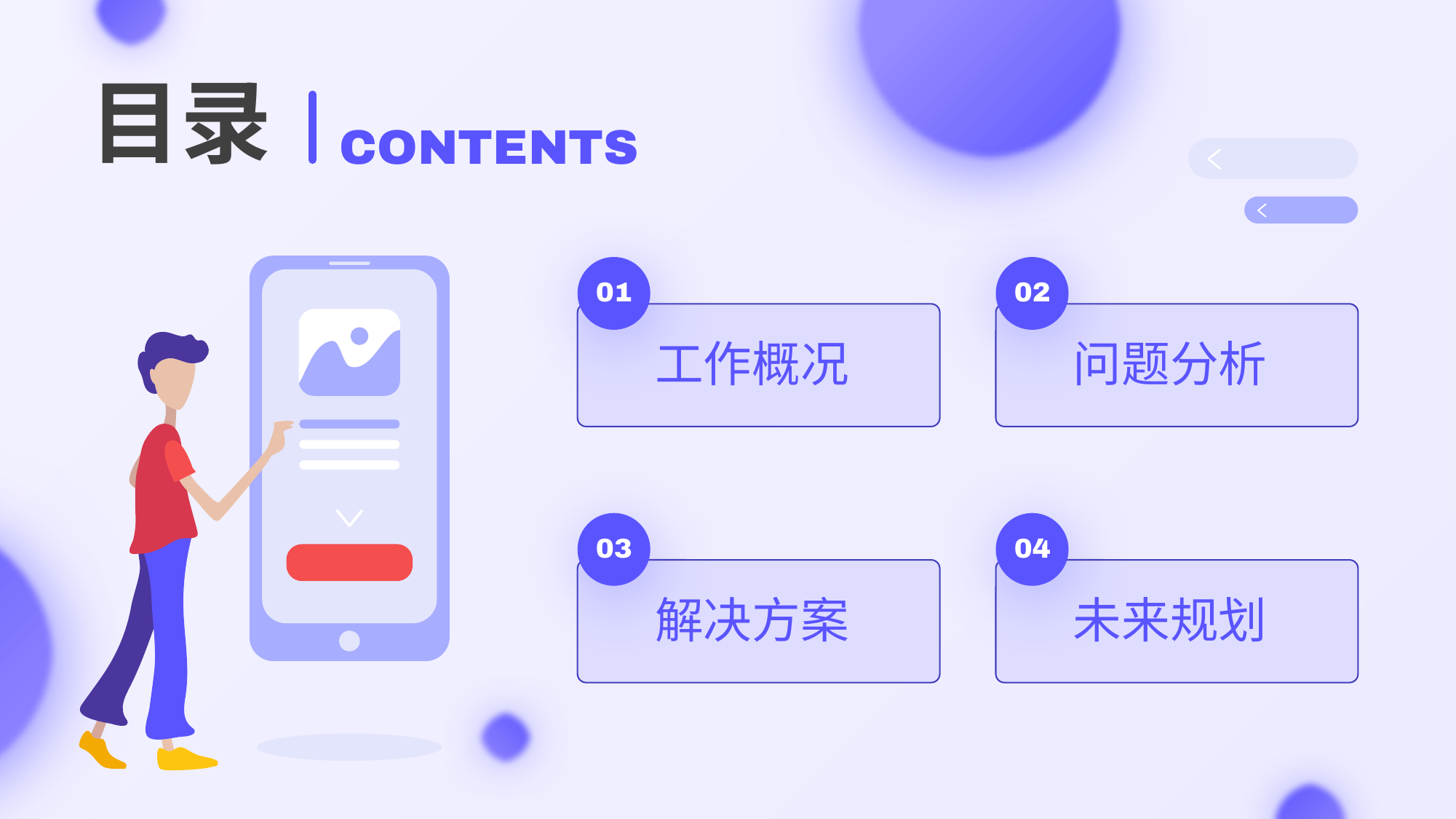

目录
CONTENTS

01
02

工作概况
问题分析

03
04

解决方案
未来规划